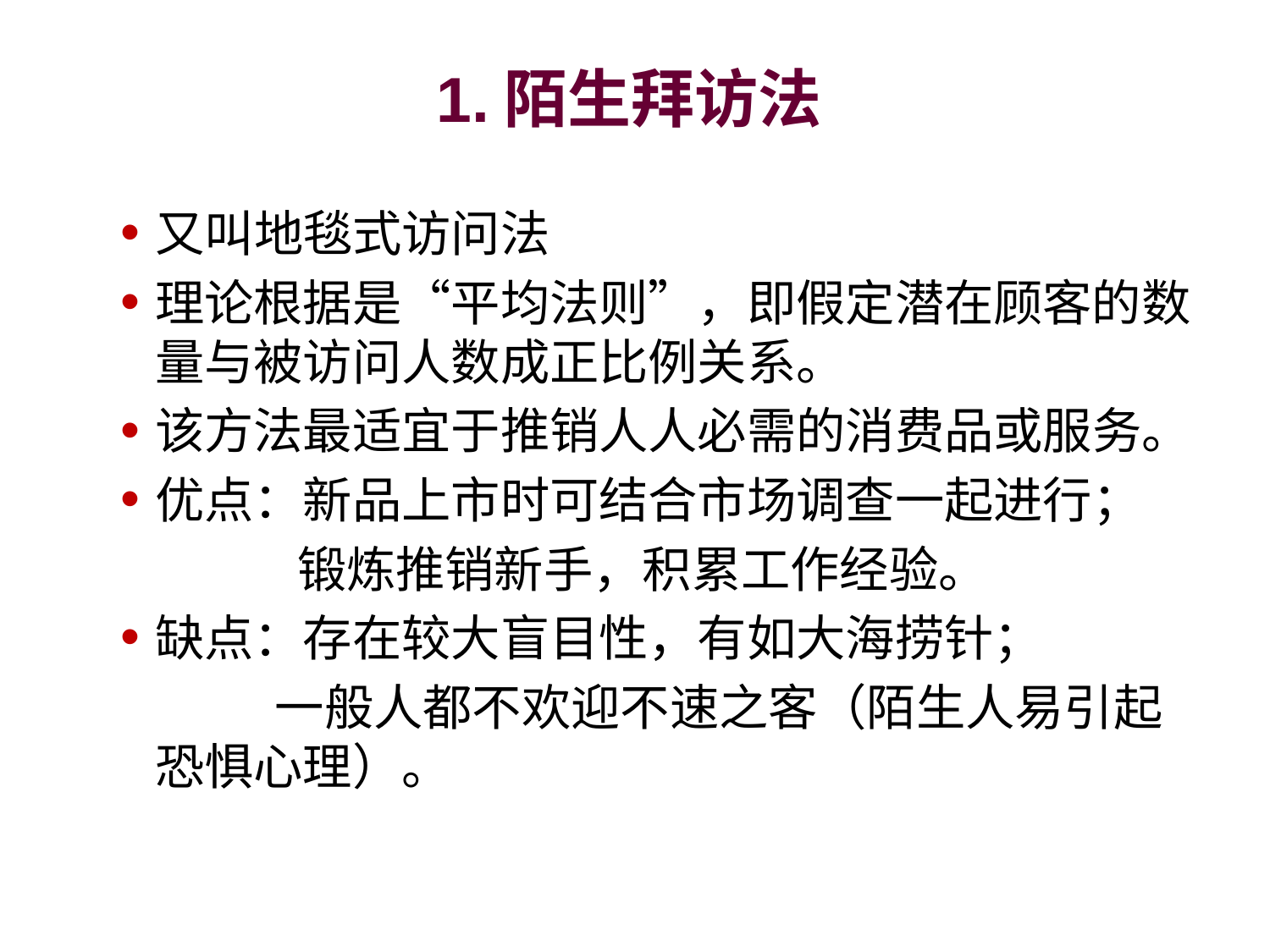

# 1.陌生拜访法
又叫地毯式访问法
理论根据是“平均法则”，即假定潜在顾客的数量与被访问人数成正比例关系。
该方法最适宜于推销人人必需的消费品或服务。
优点：新品上市时可结合市场调查一起进行；
               锻炼推销新手，积累工作经验。
缺点：存在较大盲目性，有如大海捞针；
             一般人都不欢迎不速之客（陌生人易引起恐惧心理）。